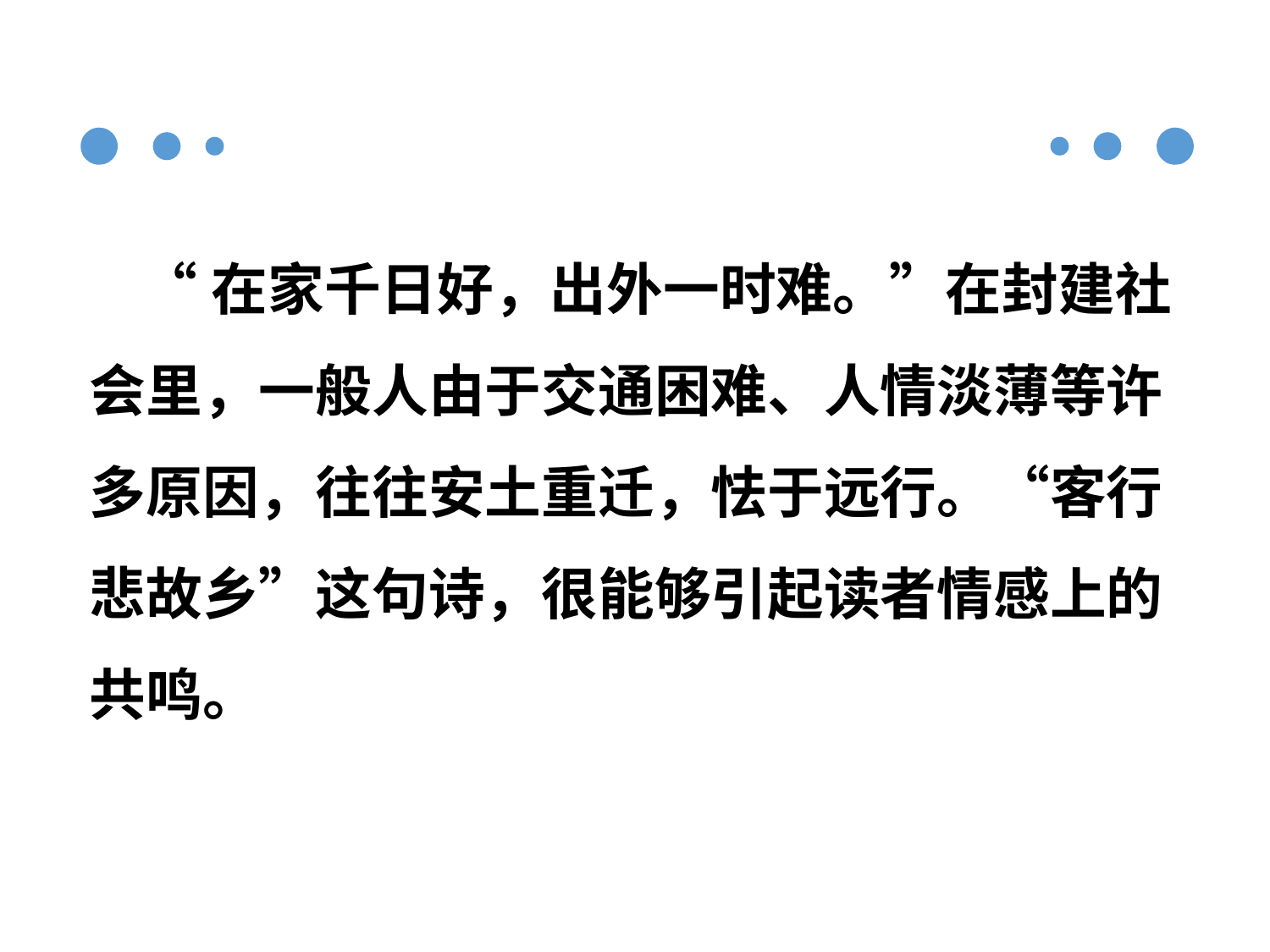

“在家千日好，出外一时难。”在封建社会里，一般人由于交通困难、人情淡薄等许多原因，往往安土重迁，怯于远行。“客行悲故乡”这句诗，很能够引起读者情感上的共鸣。